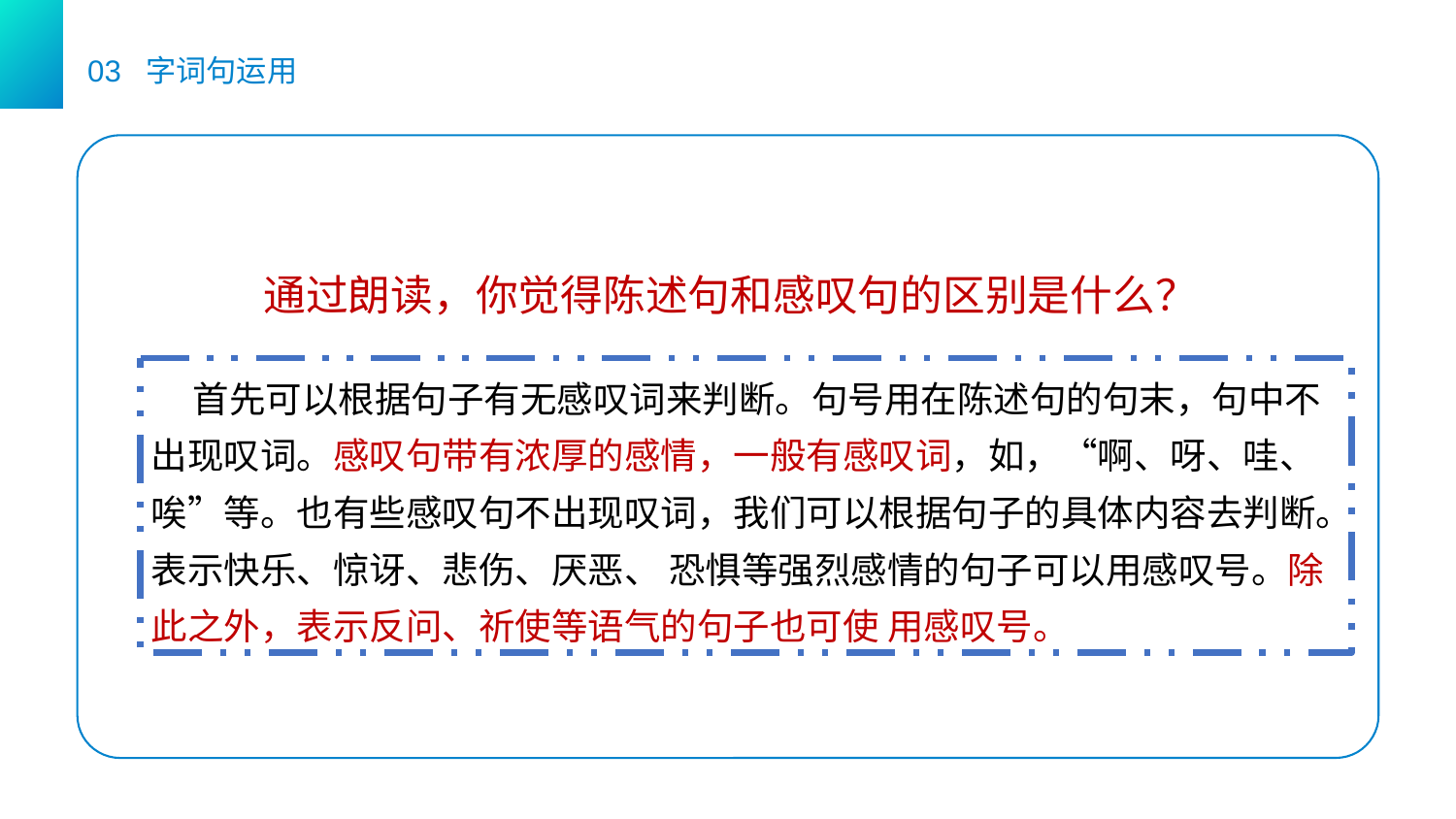

03  字词句运用

通过朗读，你觉得陈述句和感叹句的区别是什么？
    首先可以根据句子有无感叹词来判断。句号用在陈述句的句末，句中不出现叹词。感叹句带有浓厚的感情，一般有感叹词，如，“啊、呀、哇、唉”等。也有些感叹句不出现叹词，我们可以根据句子的具体内容去判断。表示快乐、惊讶、悲伤、厌恶、 恐惧等强烈感情的句子可以用感叹号。除此之外，表示反问、祈使等语气的句子也可使 用感叹号。